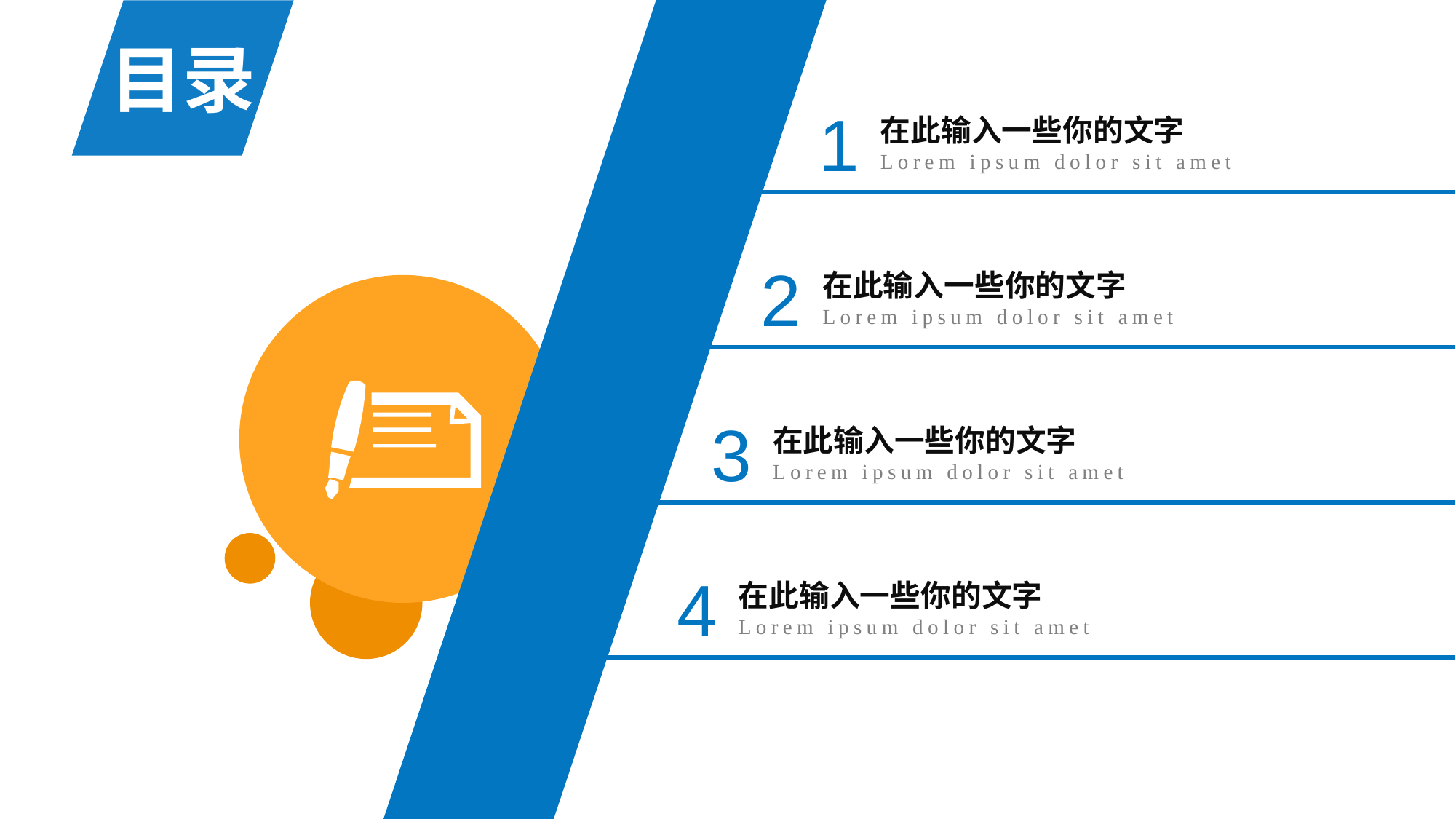

目录
1
在此输入一些你的文字
Lorem ipsum dolor sit amet
2
在此输入一些你的文字
Lorem ipsum dolor sit amet

3
在此输入一些你的文字
Lorem ipsum dolor sit amet

4
在此输入一些你的文字
Lorem ipsum dolor sit amet